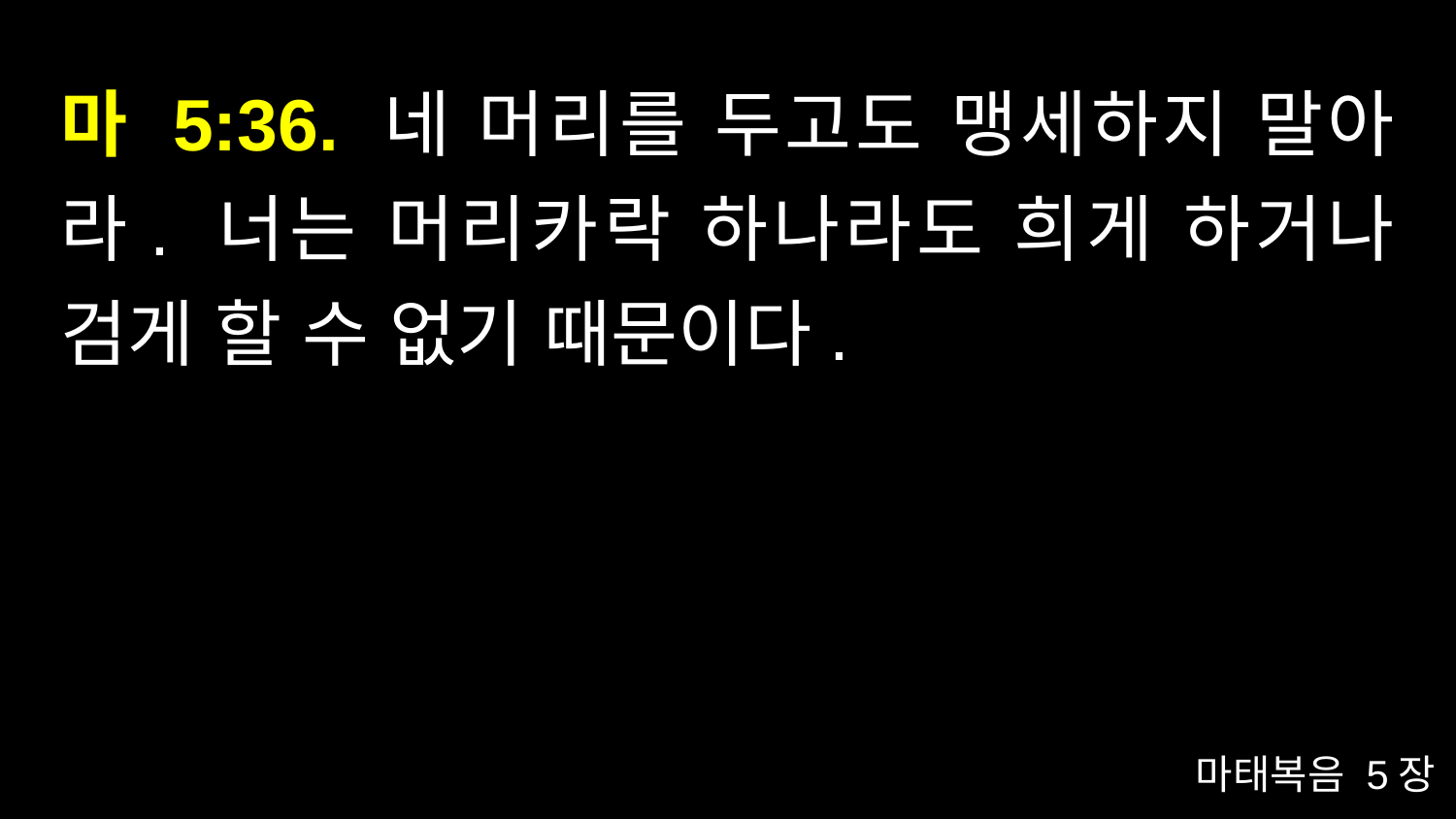

# 마 5:36. 네 머리를 두고도 맹세하지 말아라. 너는 머리카락 하나라도 희게 하거나 검게 할 수 없기 때문이다.
마태복음 5장